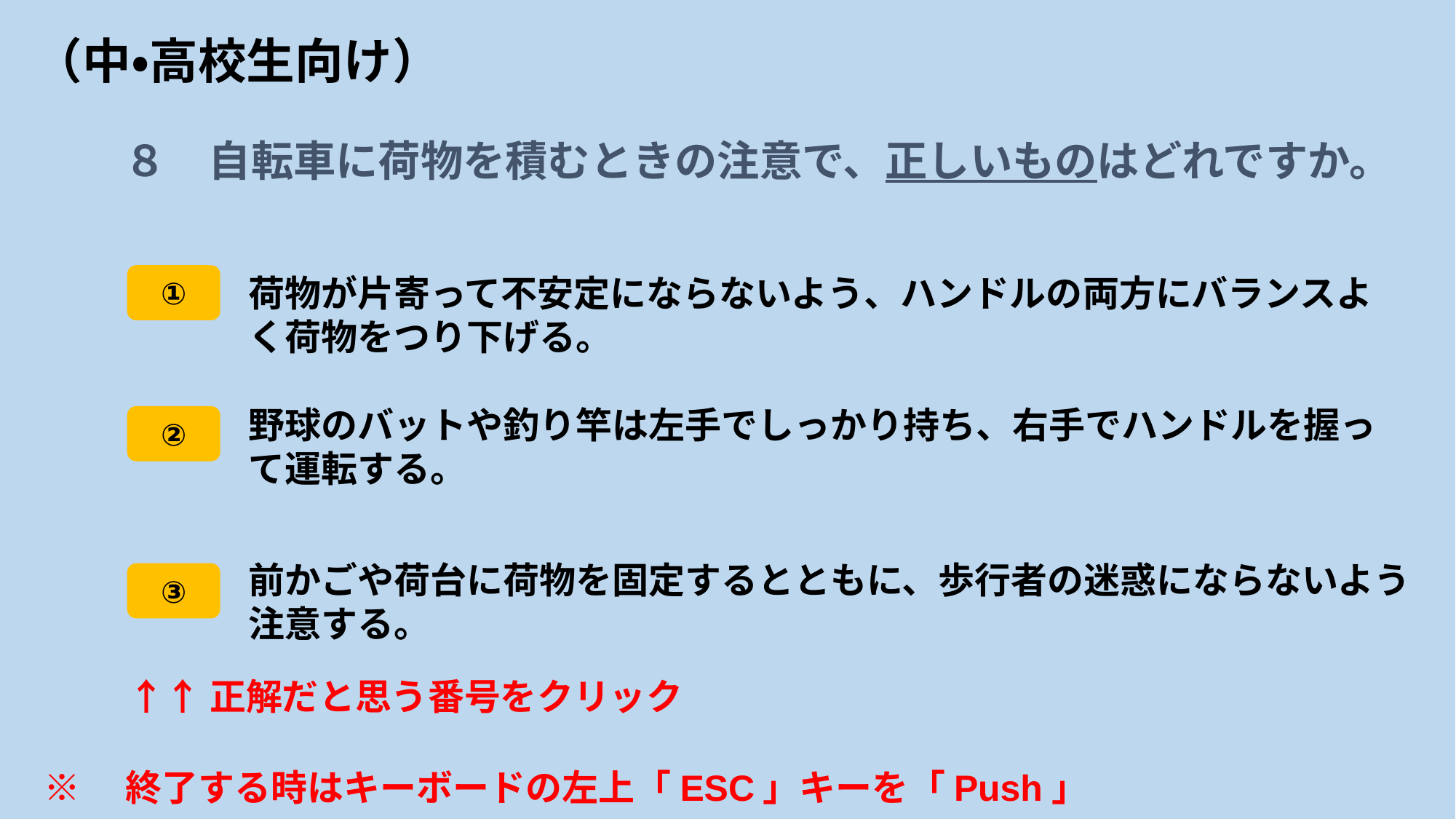

# （中・高校生向け）
８　自転車に荷物を積むときの注意で、正しいものはどれですか。
①
荷物が片寄って不安定にならないよう、ハンドルの両方にバランスよく荷物をつり下げる。

野球のバットや釣り竿は左手でしっかり持ち、右手でハンドルを握って運転する。
②
前かごや荷台に荷物を固定するとともに、歩行者の迷惑にならないよう注意する。
③
↑↑正解だと思う番号をクリック
※　終了する時はキーボードの左上「ESC」キーを「Push」